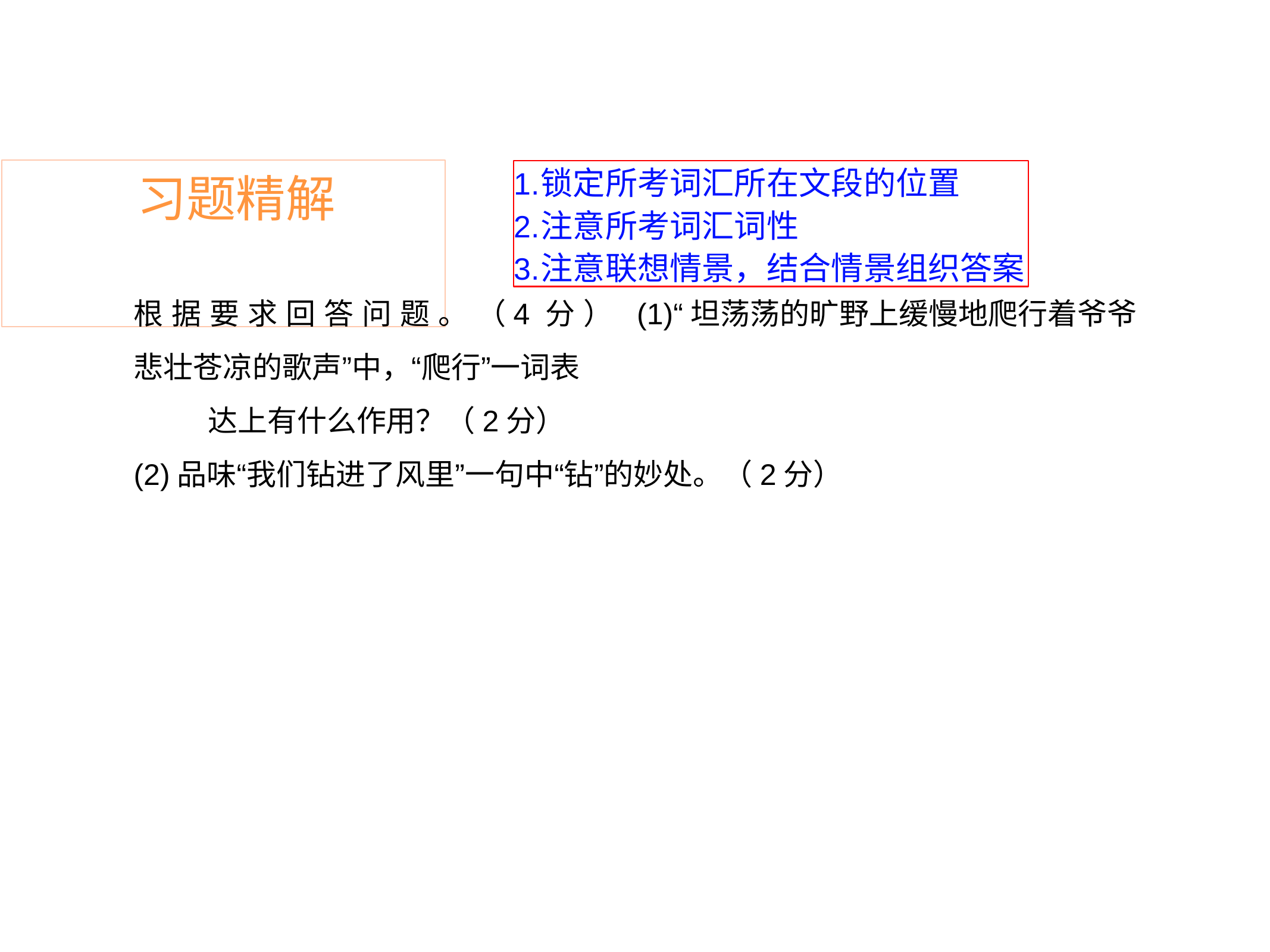

# 习题精解
锁定所考词汇所在文段的位置
注意所考词汇词性
注意联想情景，结合情景组织答案
根 据 要 求 回 答 问 题 。 （4 分 ）  (1)“坦荡荡的旷野上缓慢地爬行着爷爷悲壮苍凉的歌声”中，“爬行”一词表
达上有什么作用？（2分）
(2)品味“我们钻进了风里”一句中“钻”的妙处。（2分）